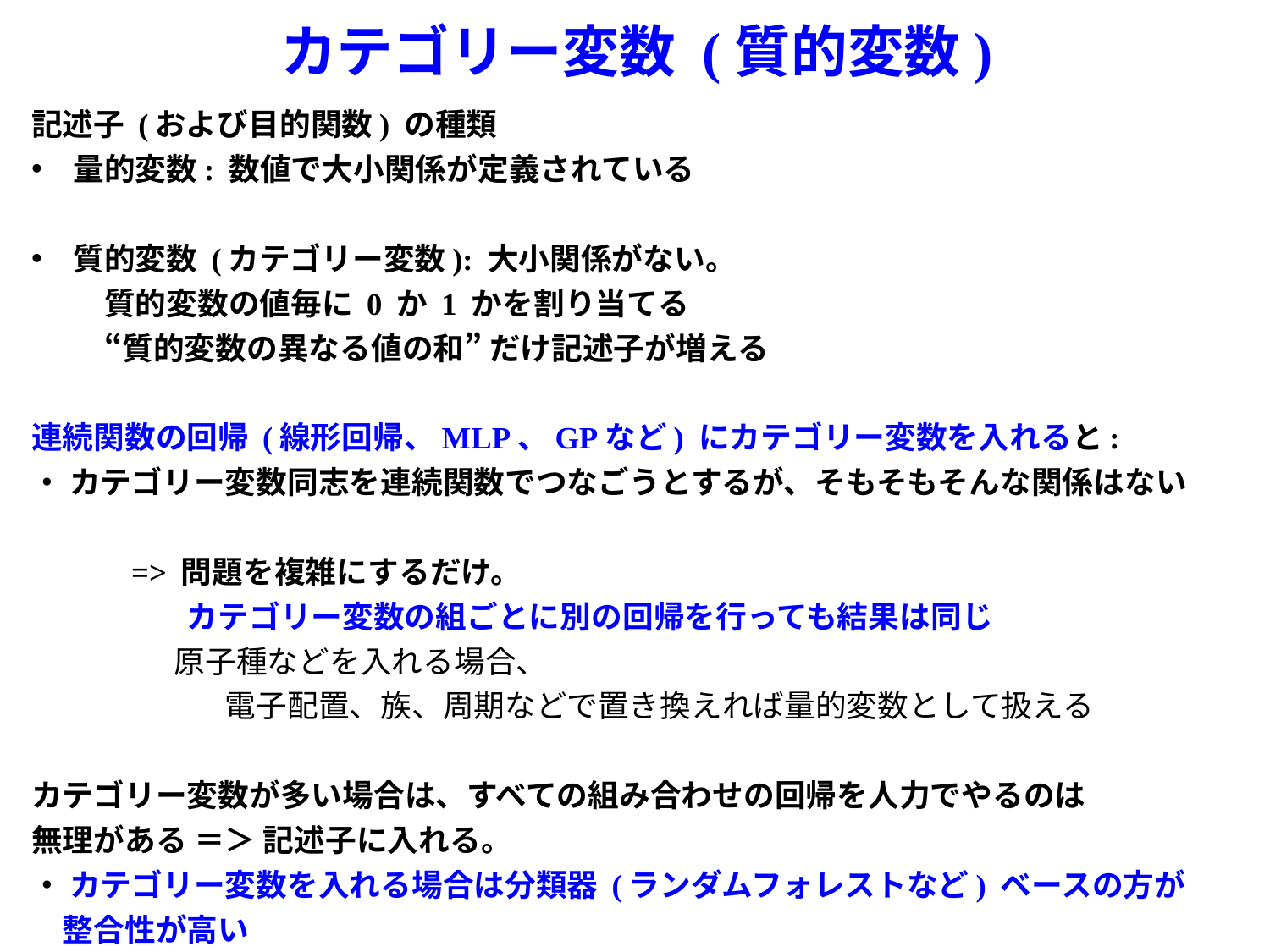

カテゴリー変数 (質的変数)
記述子 (および目的関数) の種類
量的変数: 数値で大小関係が定義されている

質的変数 (カテゴリー変数): 大小関係がない。
　質的変数の値毎に 0 か 1 かを割り当てる
　“質的変数の異なる値の和” だけ記述子が増える

連続関数の回帰 (線形回帰、MLP、GPなど) にカテゴリー変数を入れると:
・ カテゴリー変数同志を連続関数でつなごうとするが、そもそもそんな関係はない
　　　=> 問題を複雑にするだけ。
　　　　　カテゴリー変数の組ごとに別の回帰を行っても結果は同じ
	　原子種などを入れる場合、
　　　　　　 電子配置、族、周期などで置き換えれば量的変数として扱える

カテゴリー変数が多い場合は、すべての組み合わせの回帰を人力でやるのは
無理がある ＝＞ 記述子に入れる。
・ カテゴリー変数を入れる場合は分類器 (ランダムフォレストなど) ベースの方が
　整合性が高い